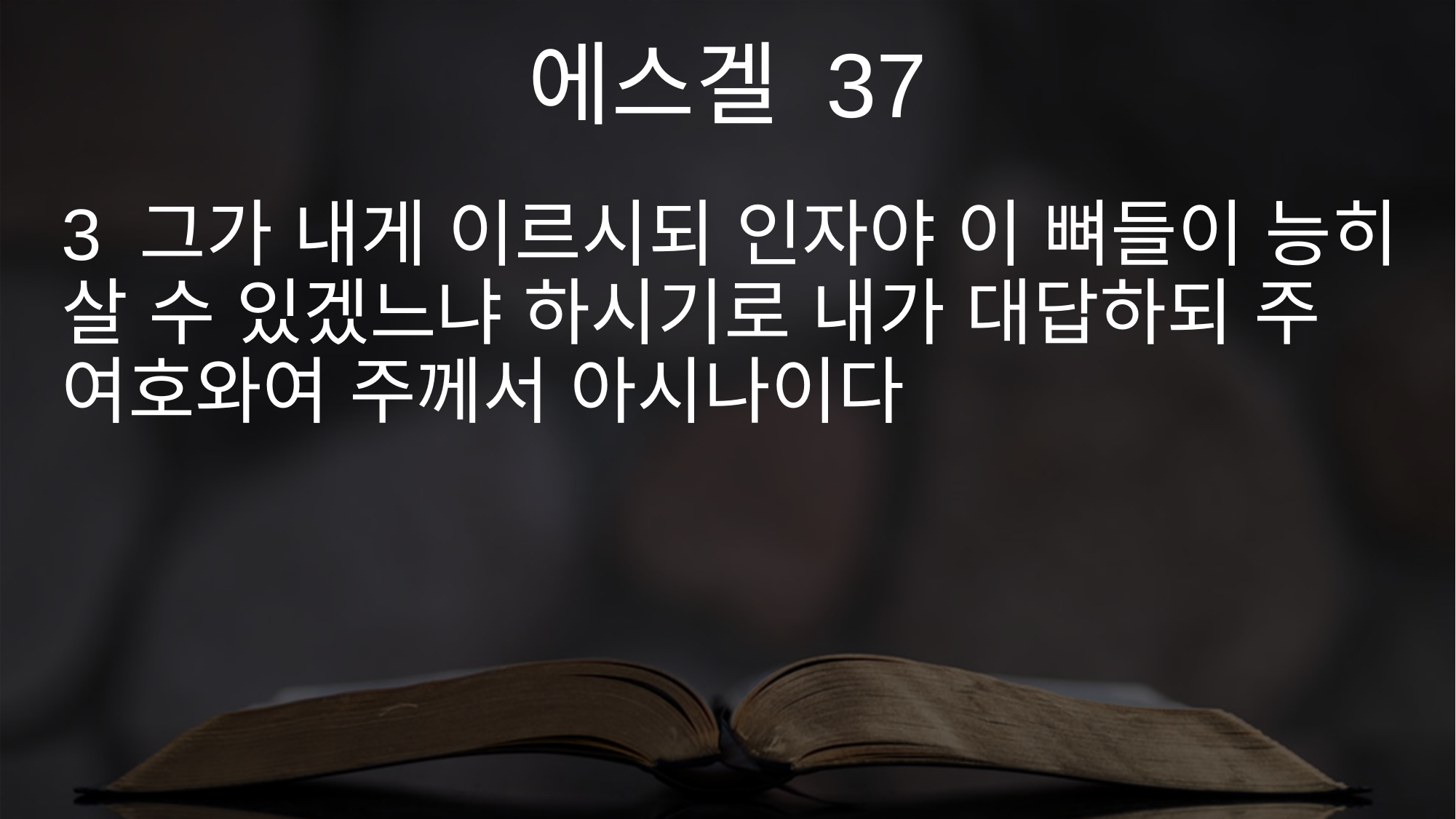

에스겔 37
3 그가 내게 이르시되 인자야 이 뼈들이 능히 살 수 있겠느냐 하시기로 내가 대답하되 주 여호와여 주께서 아시나이다